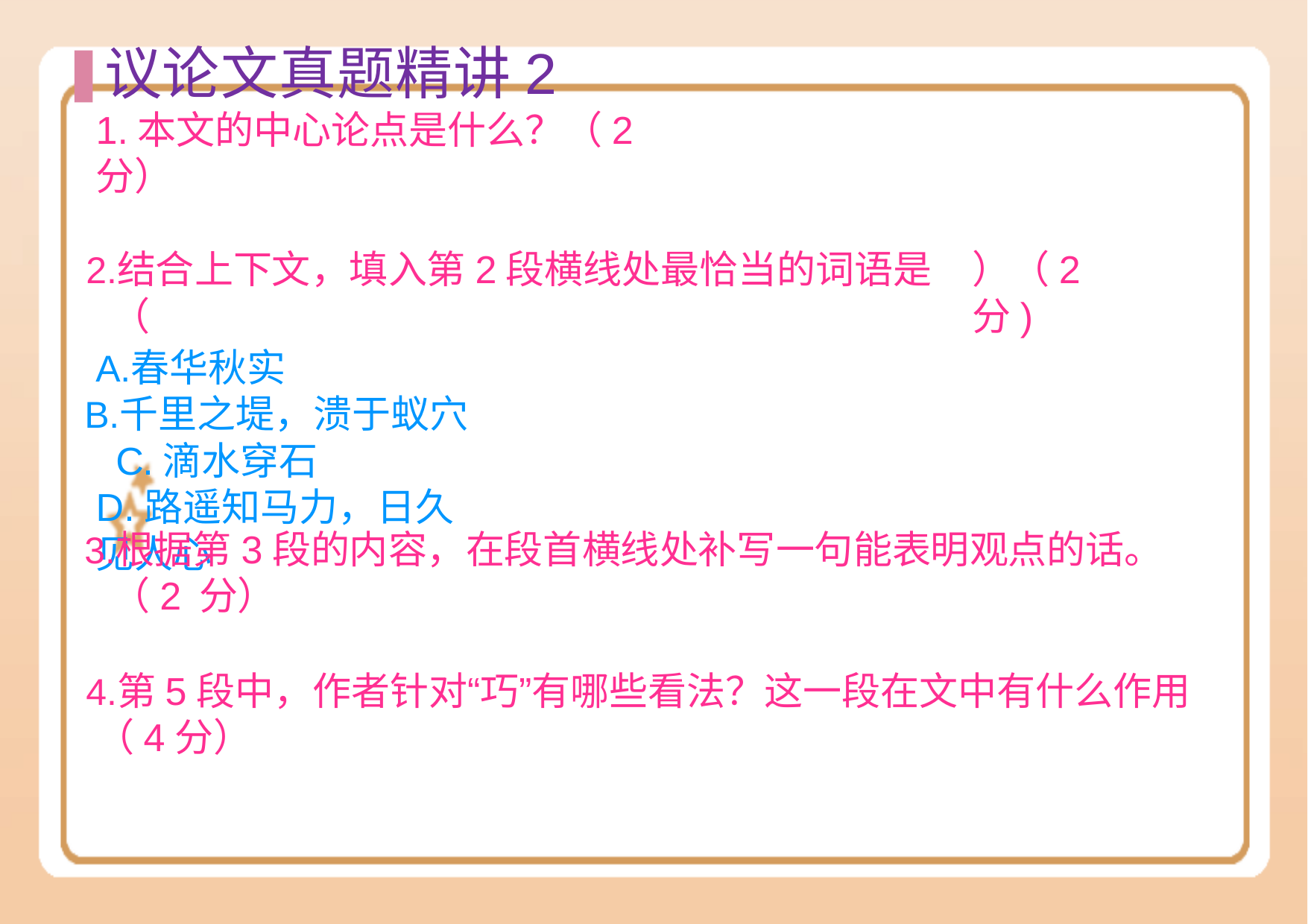

# 议论⽂真题精讲2
1.本文的中心论点是什么？（2分）

结合上下文，填入第2段横线处最恰当的词语是（
春华秋实
千⾥之堤，溃于蚁⽳  C.滴⽔穿⽯
D.路遥知马⼒，⽇久见⼈⼼
）（2分)
根据第3段的内容，在段首横线处补写一句能表明观点的话。（2 分）

第5段中，作者针对“巧”有哪些看法？这一段在文中有什么作用
（4分）